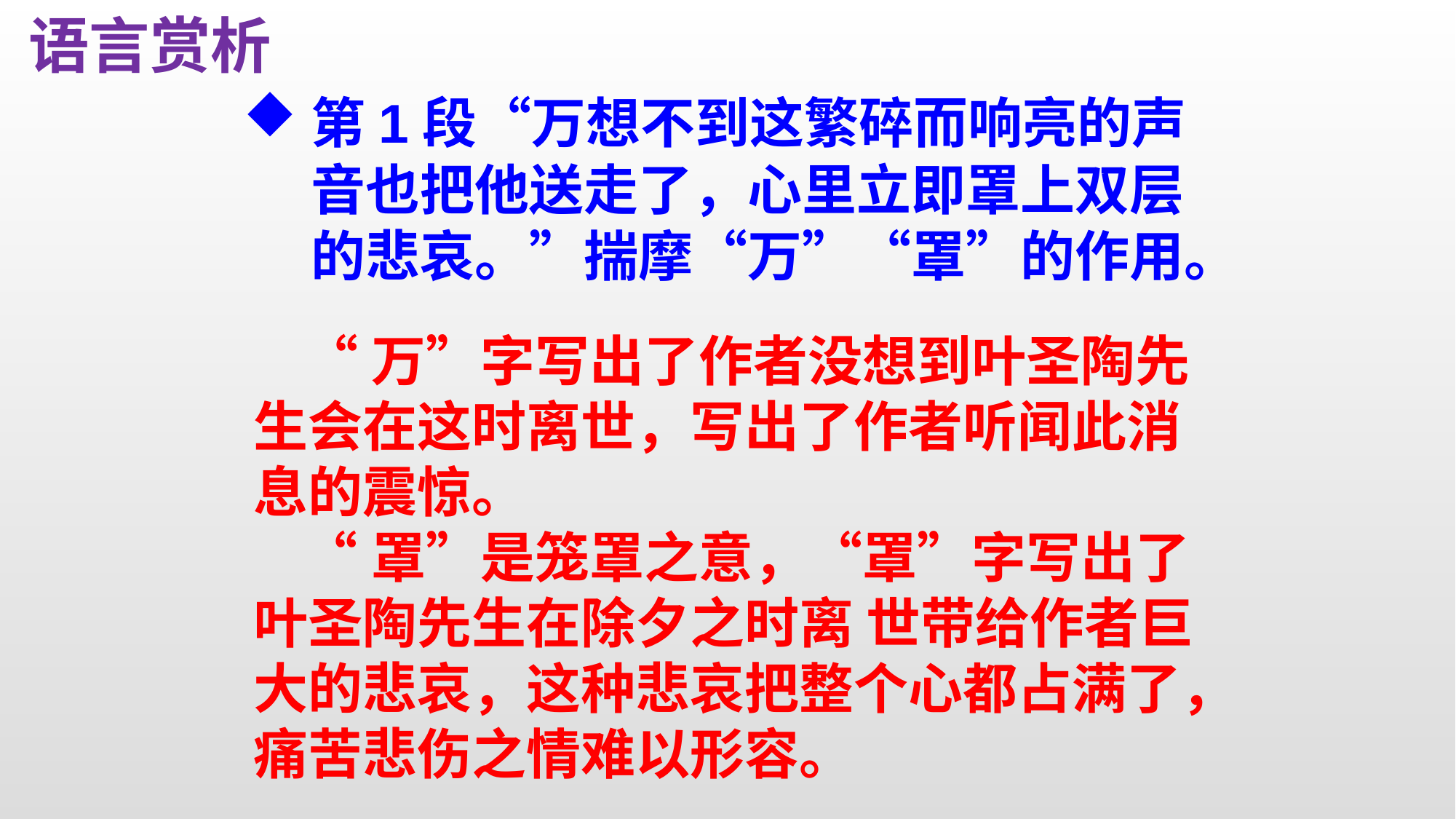

语言赏析
第1段“万想不到这繁碎而响亮的声音也把他送走了，心里立即罩上双层的悲哀。”揣摩“万”“罩”的作用。
    “万”字写出了作者没想到叶圣陶先生会在这时离世，写出了作者听闻此消息的震惊。
    “罩”是笼罩之意，“罩”字写出了叶圣陶先生在除夕之时离 世带给作者巨大的悲哀，这种悲哀把整个心都占满了，痛苦悲伤之情难以形容。